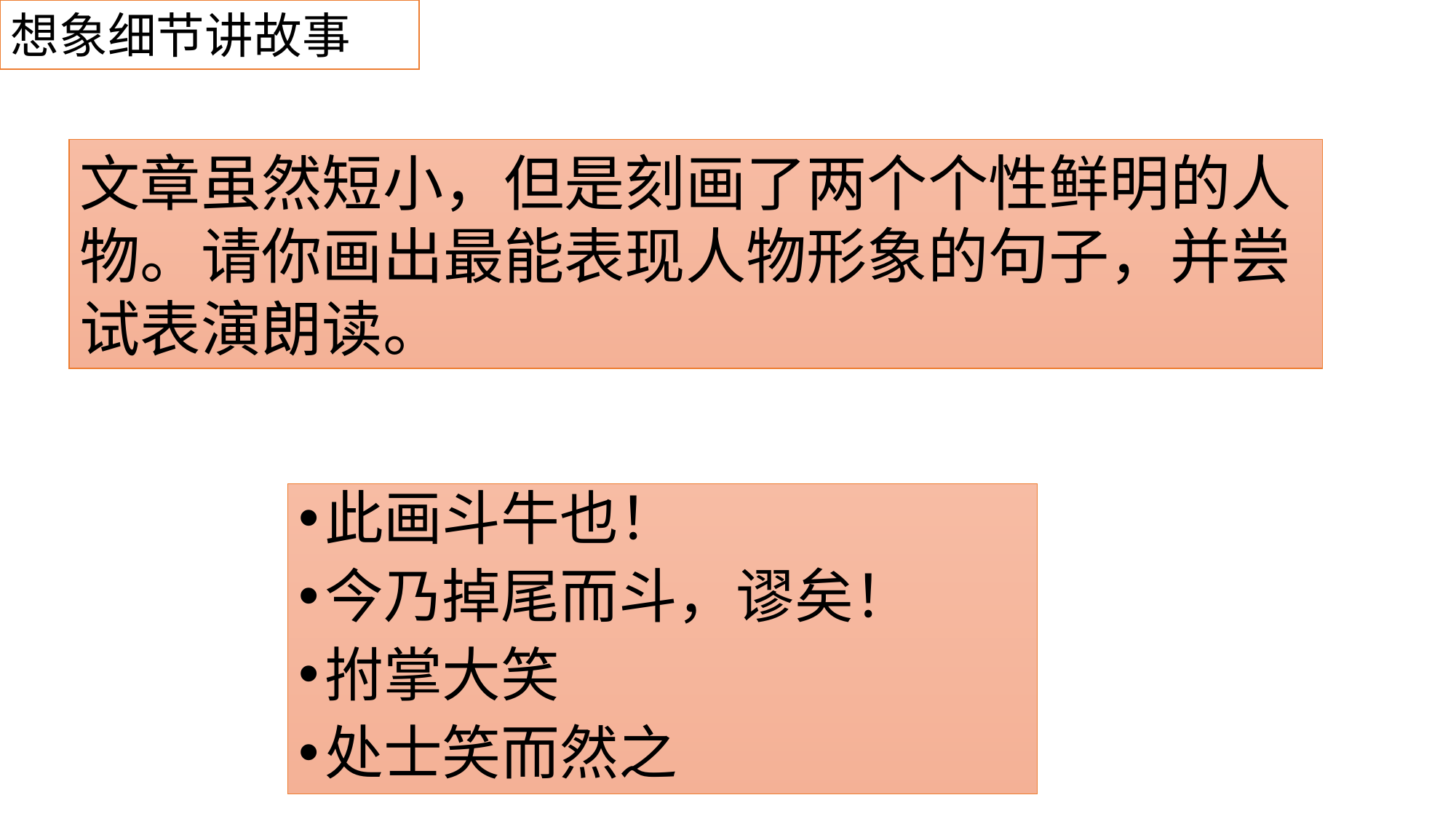

想象细节讲故事
文章虽然短小，但是刻画了两个个性鲜明的人物。请你画出最能表现人物形象的句子，并尝试表演朗读。
此画斗牛也！
今乃掉尾而斗，谬矣！
拊掌大笑
处士笑而然之